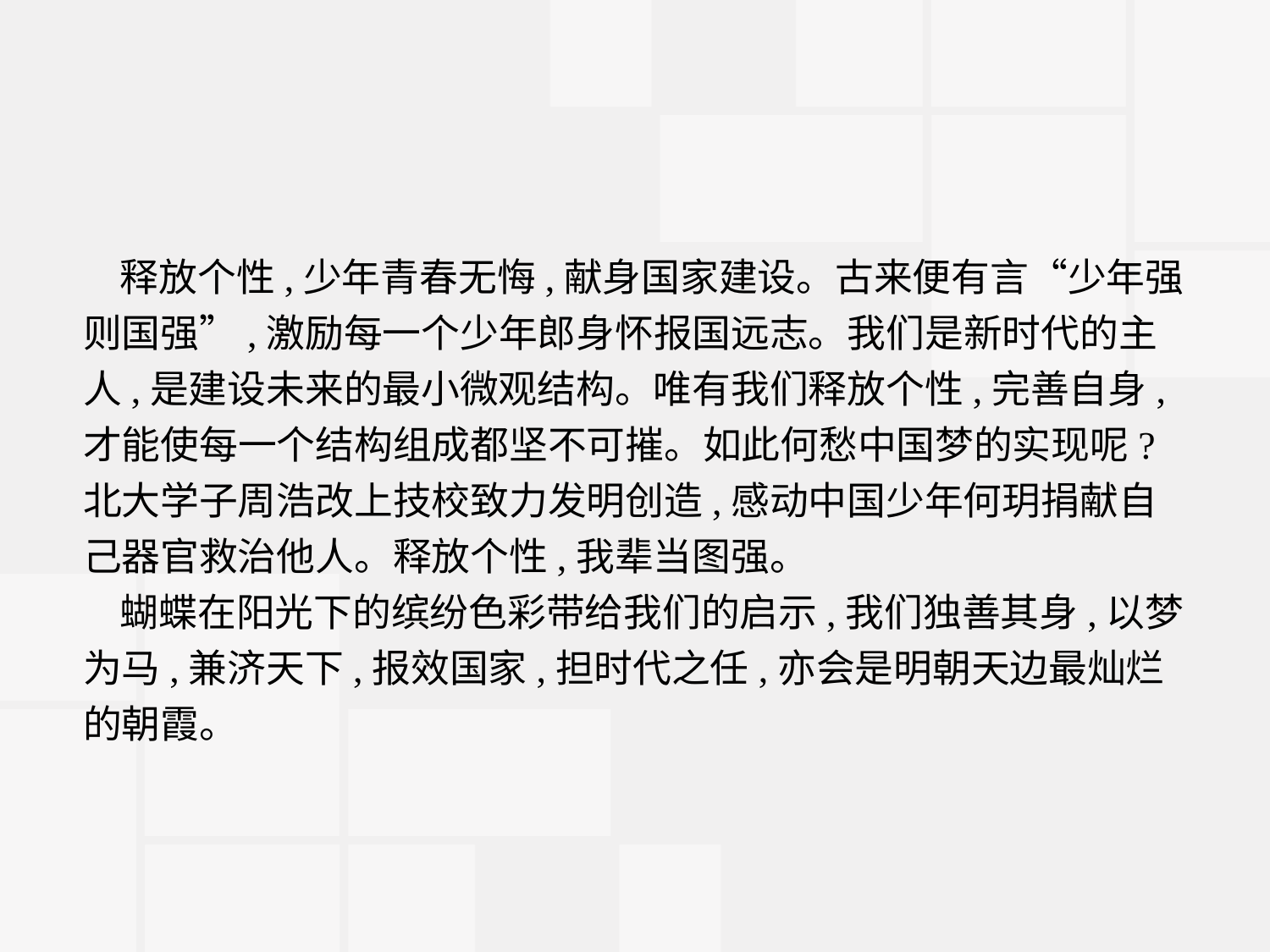

释放个性,少年青春无悔,献身国家建设。古来便有言“少年强则国强”,激励每一个少年郎身怀报国远志。我们是新时代的主人,是建设未来的最小微观结构。唯有我们释放个性,完善自身,才能使每一个结构组成都坚不可摧。如此何愁中国梦的实现呢?北大学子周浩改上技校致力发明创造,感动中国少年何玥捐献自己器官救治他人。释放个性,我辈当图强。
蝴蝶在阳光下的缤纷色彩带给我们的启示,我们独善其身,以梦为马,兼济天下,报效国家,担时代之任,亦会是明朝天边最灿烂的朝霞。